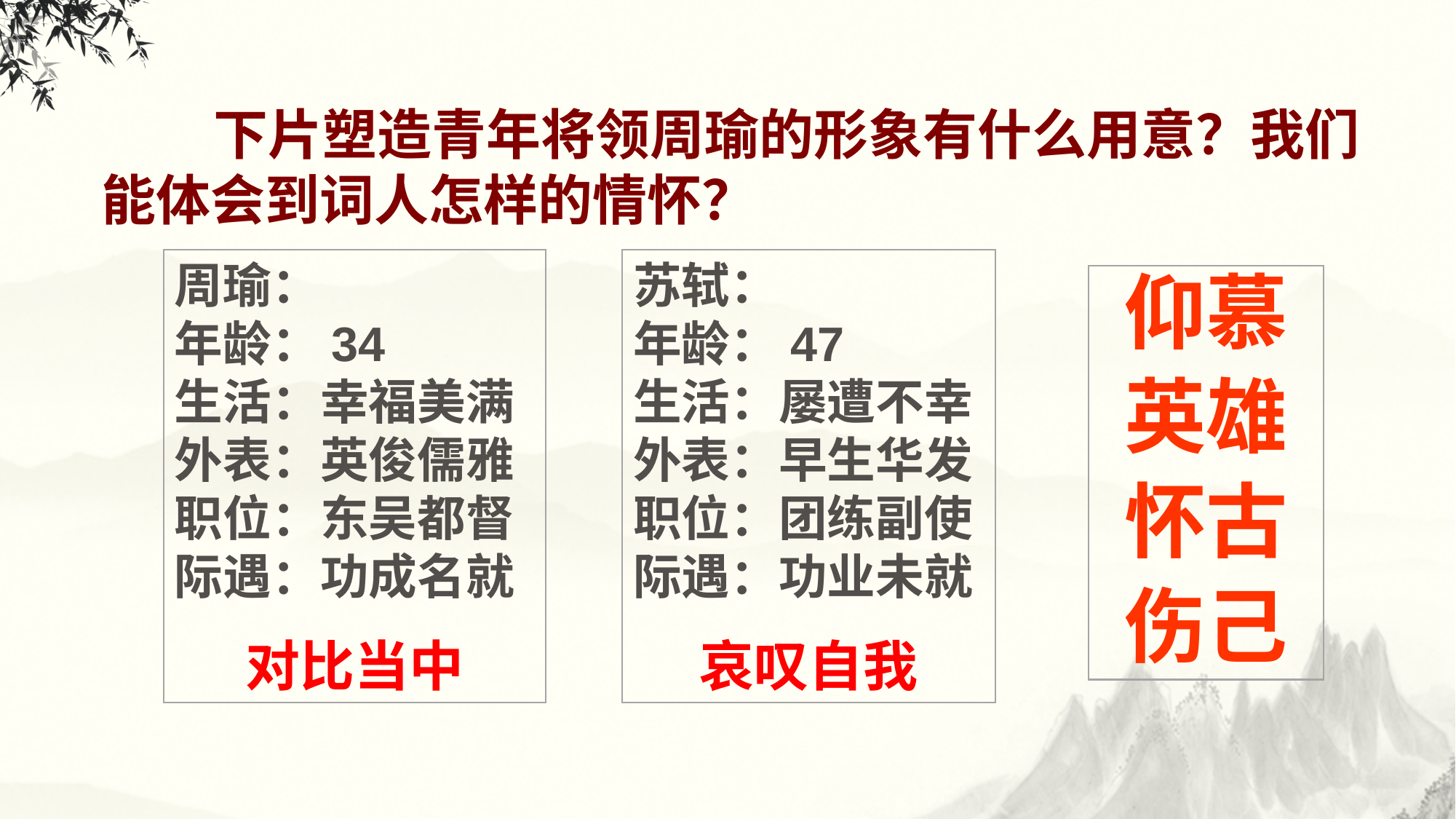

下片塑造青年将领周瑜的形象有什么用意？我们能体会到词人怎样的情怀？
周瑜：
年龄：34
生活：幸福美满
外表：英俊儒雅
职位：东吴都督
际遇：功成名就
对比当中
苏轼：
年龄：47
生活：屡遭不幸
外表：早生华发
职位：团练副使
际遇：功业未就
哀叹自我
仰慕
英雄
怀古
伤己